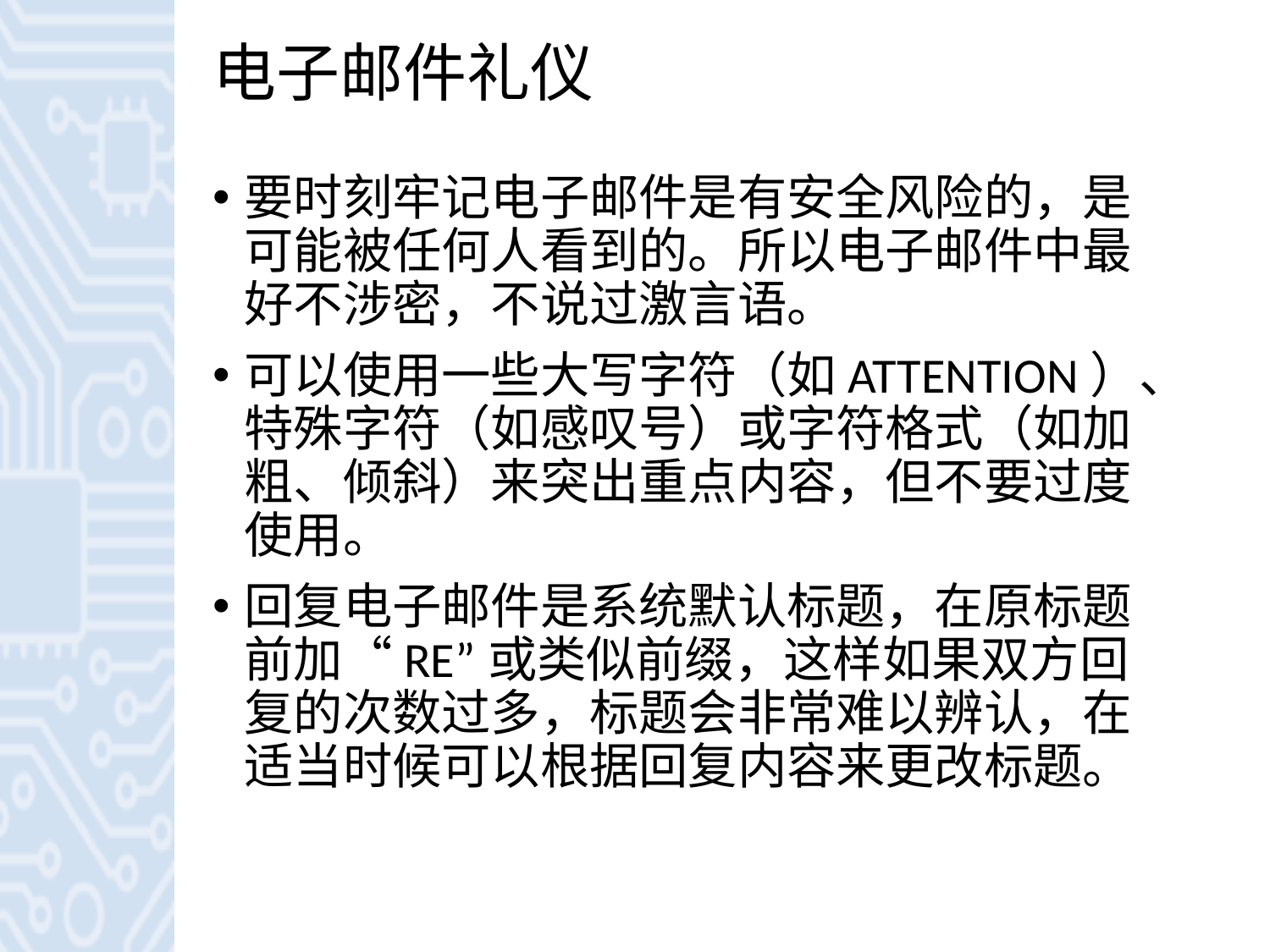

# 电子邮件礼仪
要时刻牢记电子邮件是有安全风险的，是可能被任何人看到的。所以电子邮件中最好不涉密，不说过激言语。
可以使用一些大写字符（如ATTENTION）、特殊字符（如感叹号）或字符格式（如加粗、倾斜）来突出重点内容，但不要过度使用。
回复电子邮件是系统默认标题，在原标题前加“RE”或类似前缀，这样如果双方回复的次数过多，标题会非常难以辨认，在适当时候可以根据回复内容来更改标题。